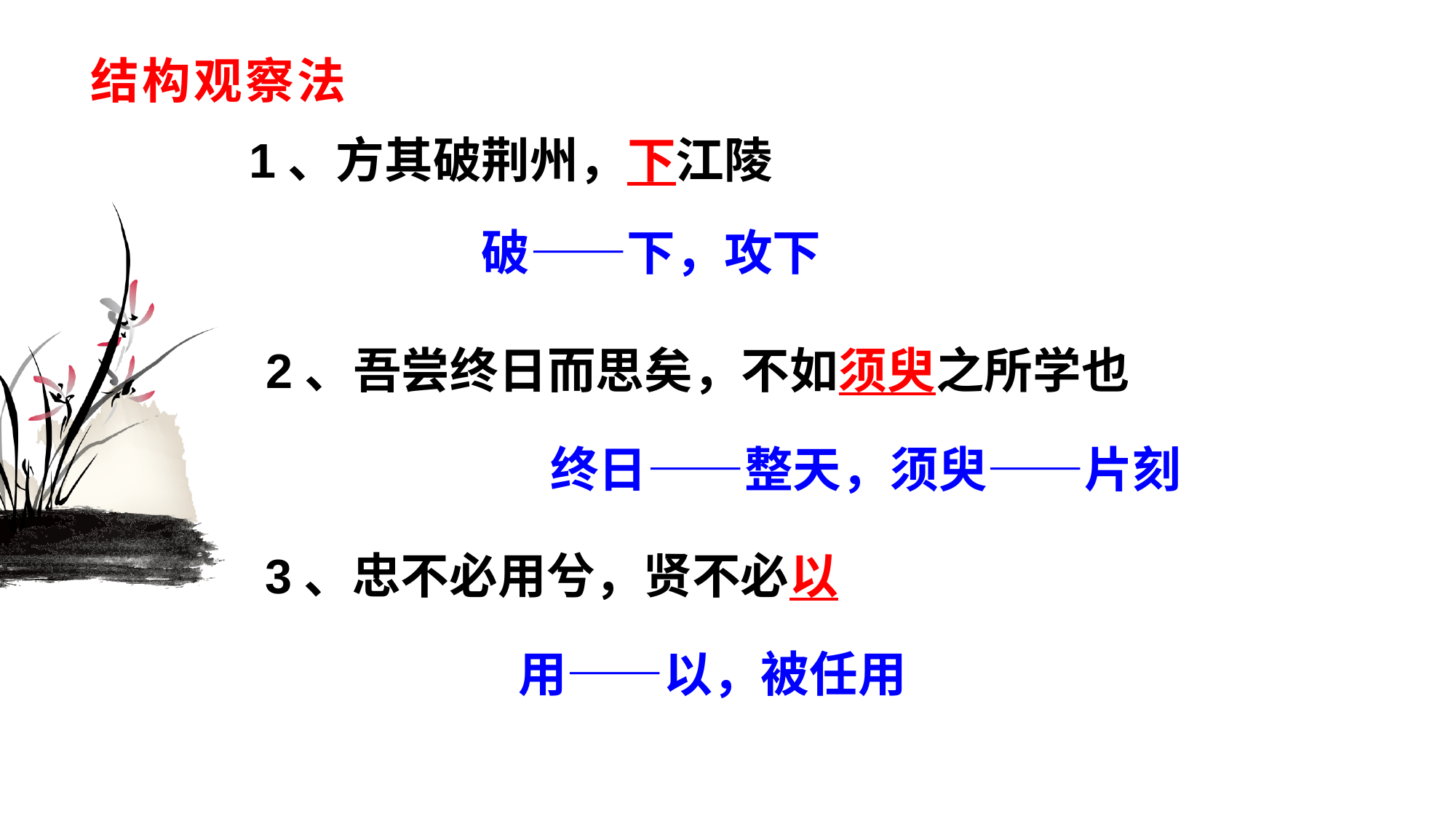

# 结构观察法
1、方其破荆州，下江陵
破——下，攻下
2、吾尝终日而思矣，不如须臾之所学也
终日——整天，须臾——片刻
3、忠不必用兮，贤不必以
用——以，被任用